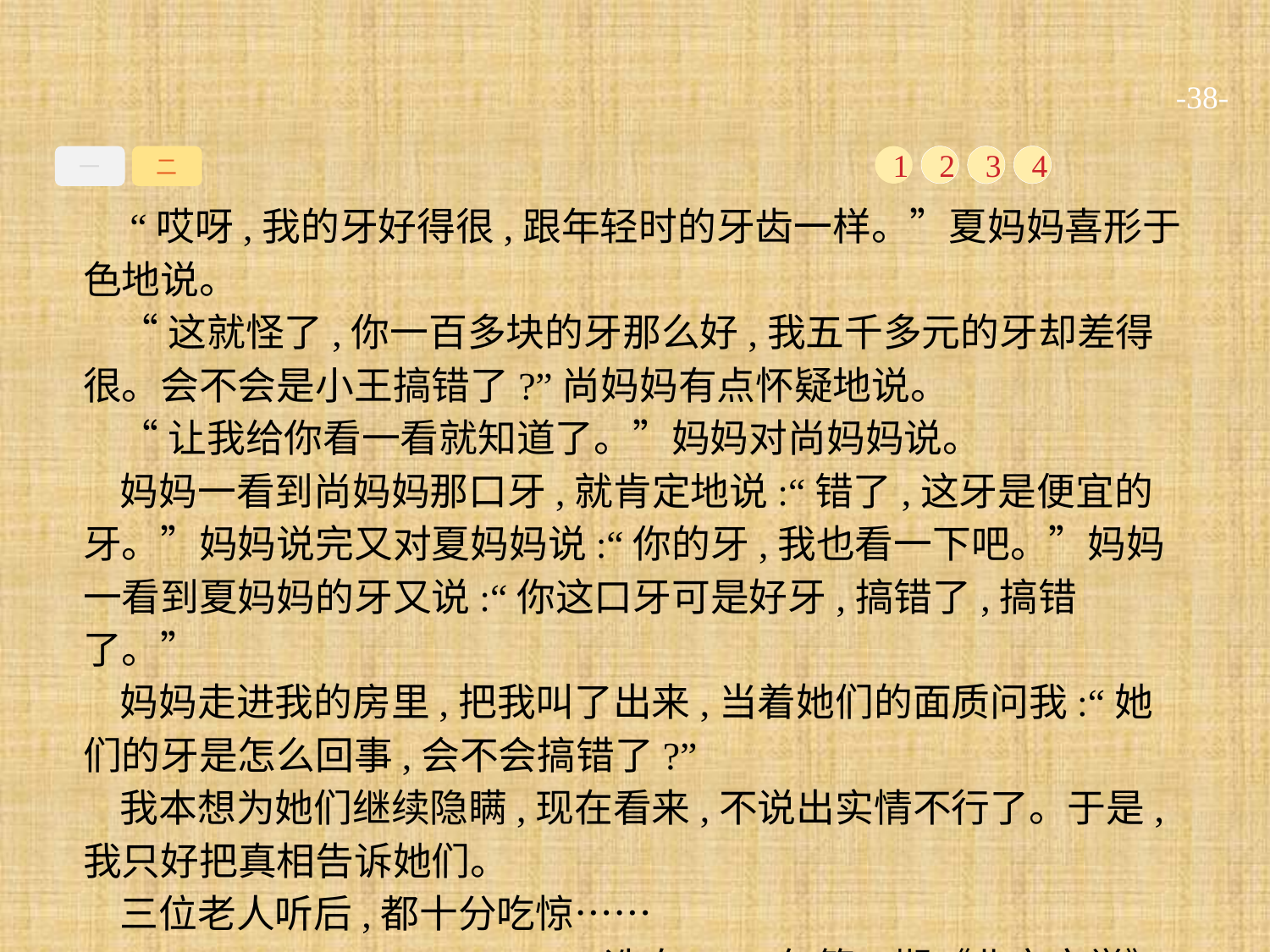

-38-
一
二
1
2
3
4
 “哎呀,我的牙好得很,跟年轻时的牙齿一样。”夏妈妈喜形于色地说。
“这就怪了,你一百多块的牙那么好,我五千多元的牙却差得很。会不会是小王搞错了?”尚妈妈有点怀疑地说。
“让我给你看一看就知道了。”妈妈对尚妈妈说。
妈妈一看到尚妈妈那口牙,就肯定地说:“错了,这牙是便宜的牙。”妈妈说完又对夏妈妈说:“你的牙,我也看一下吧。”妈妈一看到夏妈妈的牙又说:“你这口牙可是好牙,搞错了,搞错了。”
妈妈走进我的房里,把我叫了出来,当着她们的面质问我:“她们的牙是怎么回事,会不会搞错了?”
我本想为她们继续隐瞒,现在看来,不说出实情不行了。于是,我只好把真相告诉她们。
三位老人听后,都十分吃惊……
(选自2014年第3期《北京文学》)